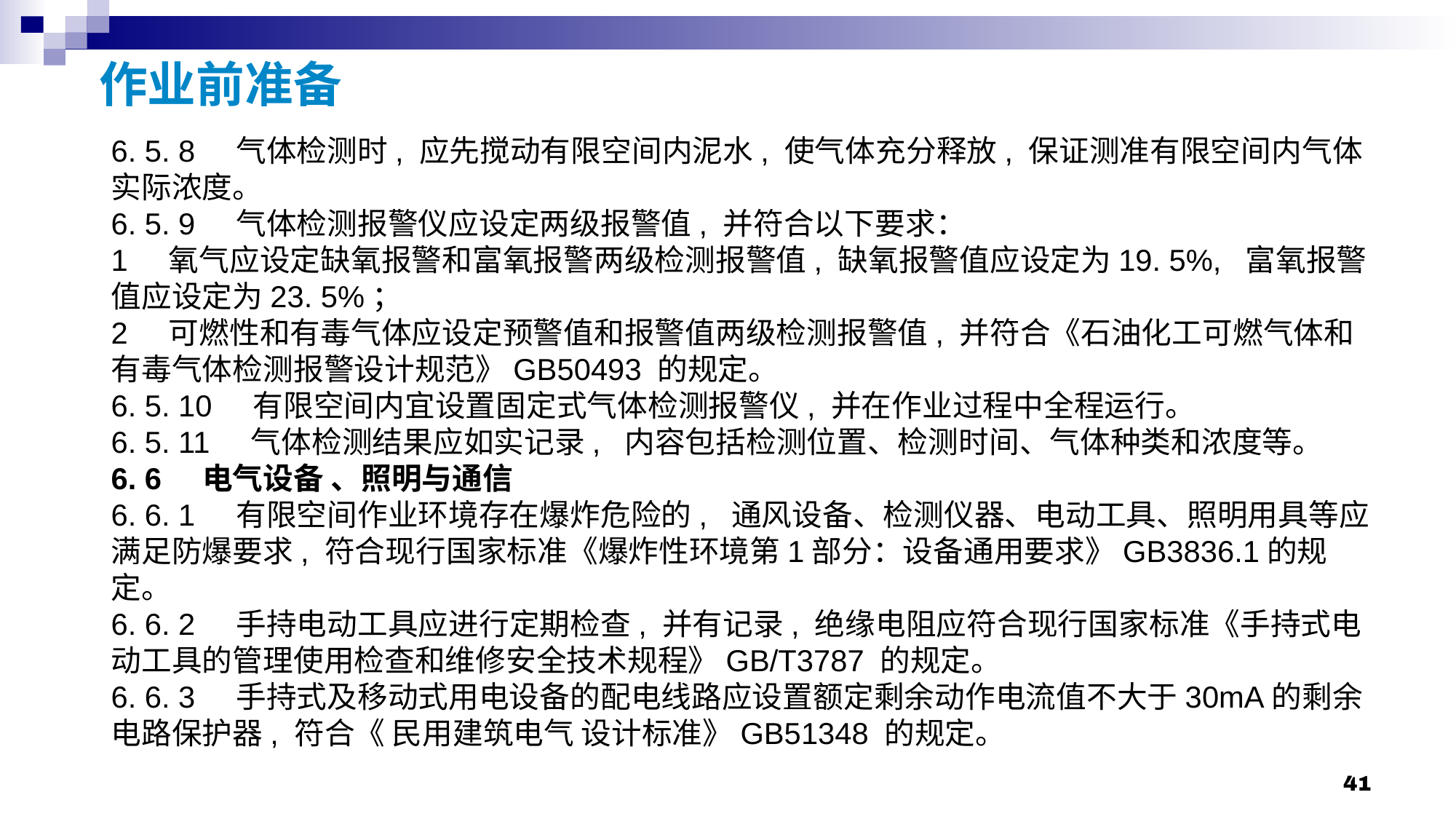

# 作业前准备
6. 5. 8    气体检测时, 应先搅动有限空间内泥水, 使气体充分释放, 保证测准有限空间内气体实际浓度。
6. 5. 9    气体检测报警仪应设定两级报警值, 并符合以下要求：
1    氧气应设定缺氧报警和富氧报警两级检测报警值, 缺氧报警值应设定为19. 5%,  富氧报警值应设定为23. 5%；
2    可燃性和有毒气体应设定预警值和报警值两级检测报警值, 并符合《石油化工可燃气体和有毒气体检测报警设计规范》GB50493 的规定。
6. 5. 10    有限空间内宜设置固定式气体检测报警仪, 并在作业过程中全程运行。
6. 5. 11    气体检测结果应如实记录,  内容包括检测位置、检测时间、气体种类和浓度等。
6. 6    电气设备 、照明与通信
6. 6. 1    有限空间作业环境存在爆炸危险的,  通风设备、检测仪器、电动工具、照明用具等应满足防爆要求, 符合现行国家标准《爆炸性环境第1部分：设备通用要求》GB3836.1的规定。
6. 6. 2    手持电动工具应进行定期检查, 并有记录, 绝缘电阻应符合现行国家标准《手持式电动工具的管理使用检查和维修安全技术规程》GB/T3787 的规定。
6. 6. 3    手持式及移动式用电设备的配电线路应设置额定剩余动作电流值不大于30mA的剩余电路保护器, 符合《 民用建筑电气 设计标准》GB51348 的规定。
41